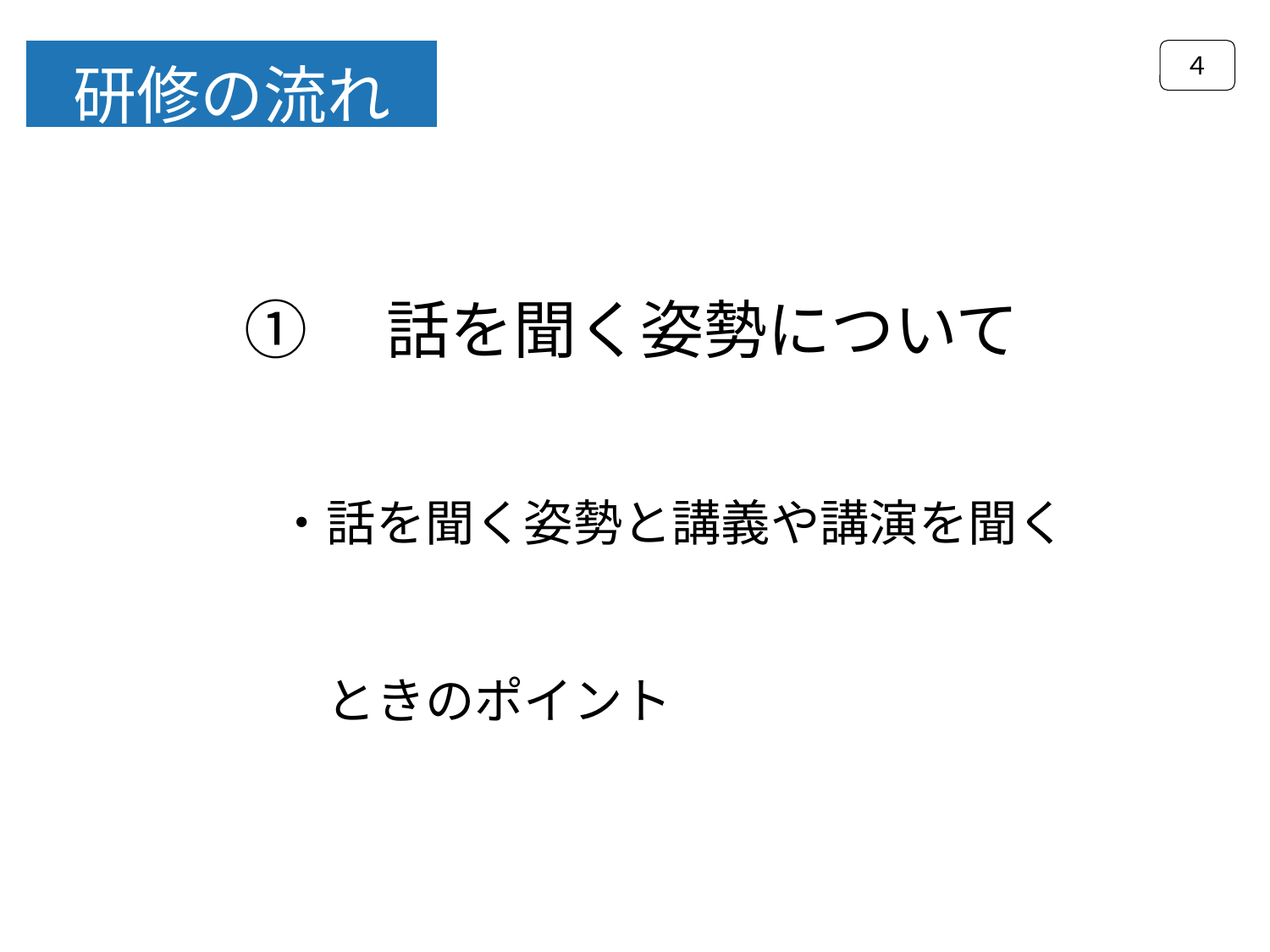

４
研修の流れ
①　話を聞く姿勢について
・話を聞く姿勢と講義や講演を聞く
　ときのポイント